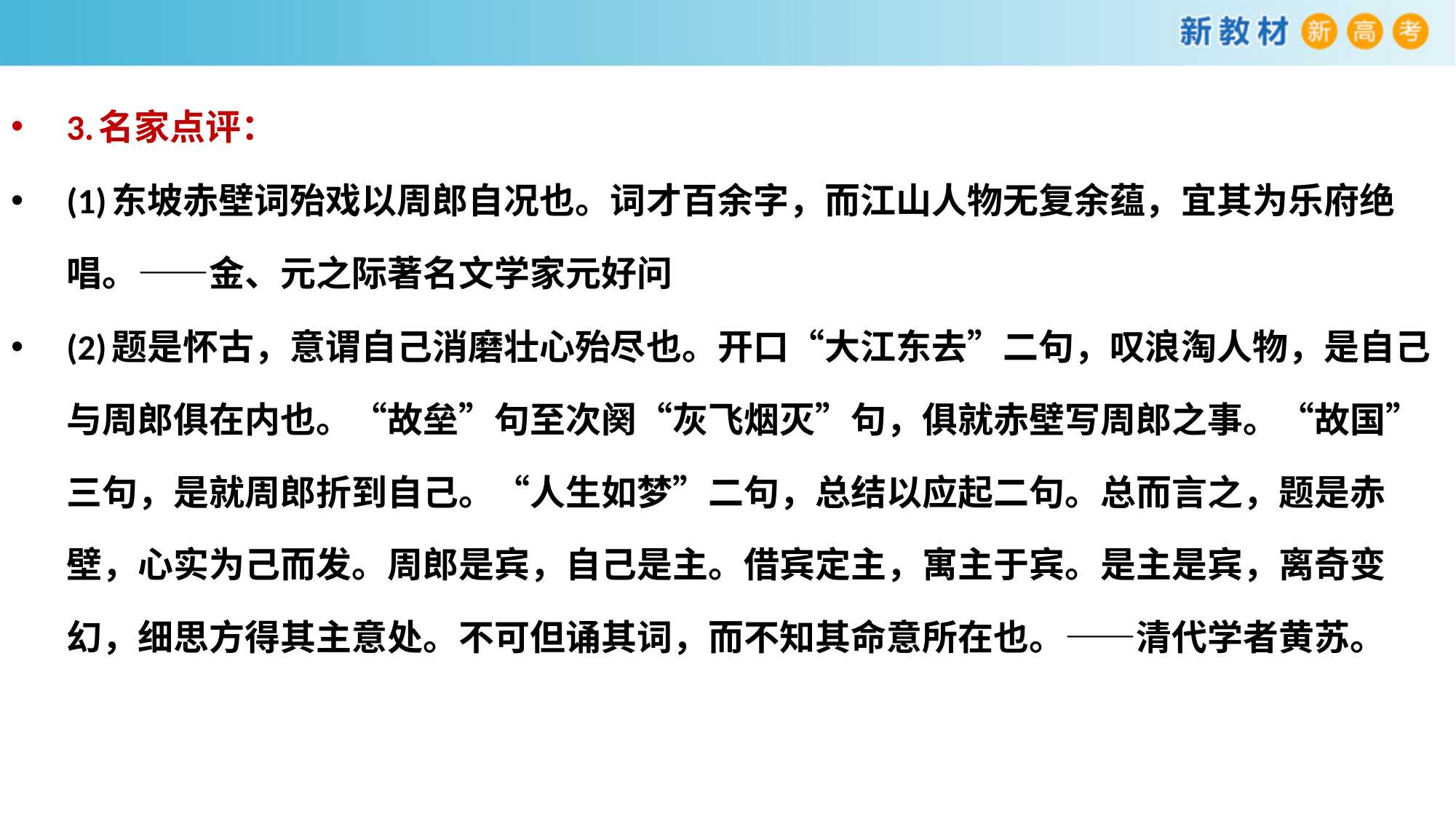

3.名家点评：
(1)东坡赤壁词殆戏以周郎自况也。词才百余字，而江山人物无复余蕴，宜其为乐府绝唱。——金、元之际著名文学家元好问
(2)题是怀古，意谓自己消磨壮心殆尽也。开口“大江东去”二句，叹浪淘人物，是自己与周郎俱在内也。“故垒”句至次阕“灰飞烟灭”句，俱就赤壁写周郎之事。“故国”三句，是就周郎折到自己。“人生如梦”二句，总结以应起二句。总而言之，题是赤壁，心实为己而发。周郎是宾，自己是主。借宾定主，寓主于宾。是主是宾，离奇变幻，细思方得其主意处。不可但诵其词，而不知其命意所在也。——清代学者黄苏。